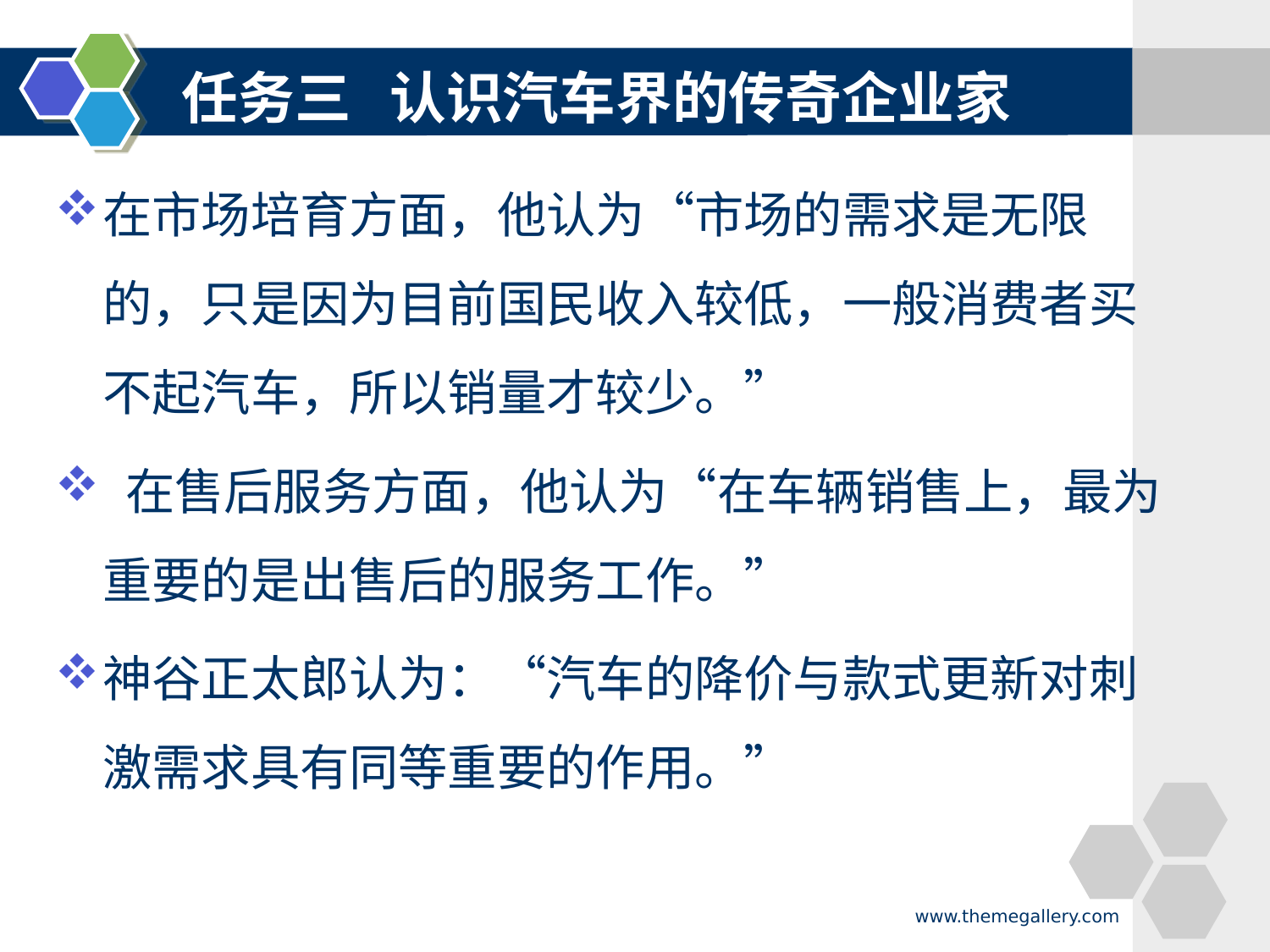

#
任务三   认识汽车界的传奇企业家
在市场培育方面，他认为“市场的需求是无限的，只是因为目前国民收入较低，一般消费者买不起汽车，所以销量才较少。”
 在售后服务方面，他认为“在车辆销售上，最为重要的是出售后的服务工作。”
神谷正太郎认为：“汽车的降价与款式更新对刺激需求具有同等重要的作用。”
www.themegallery.com